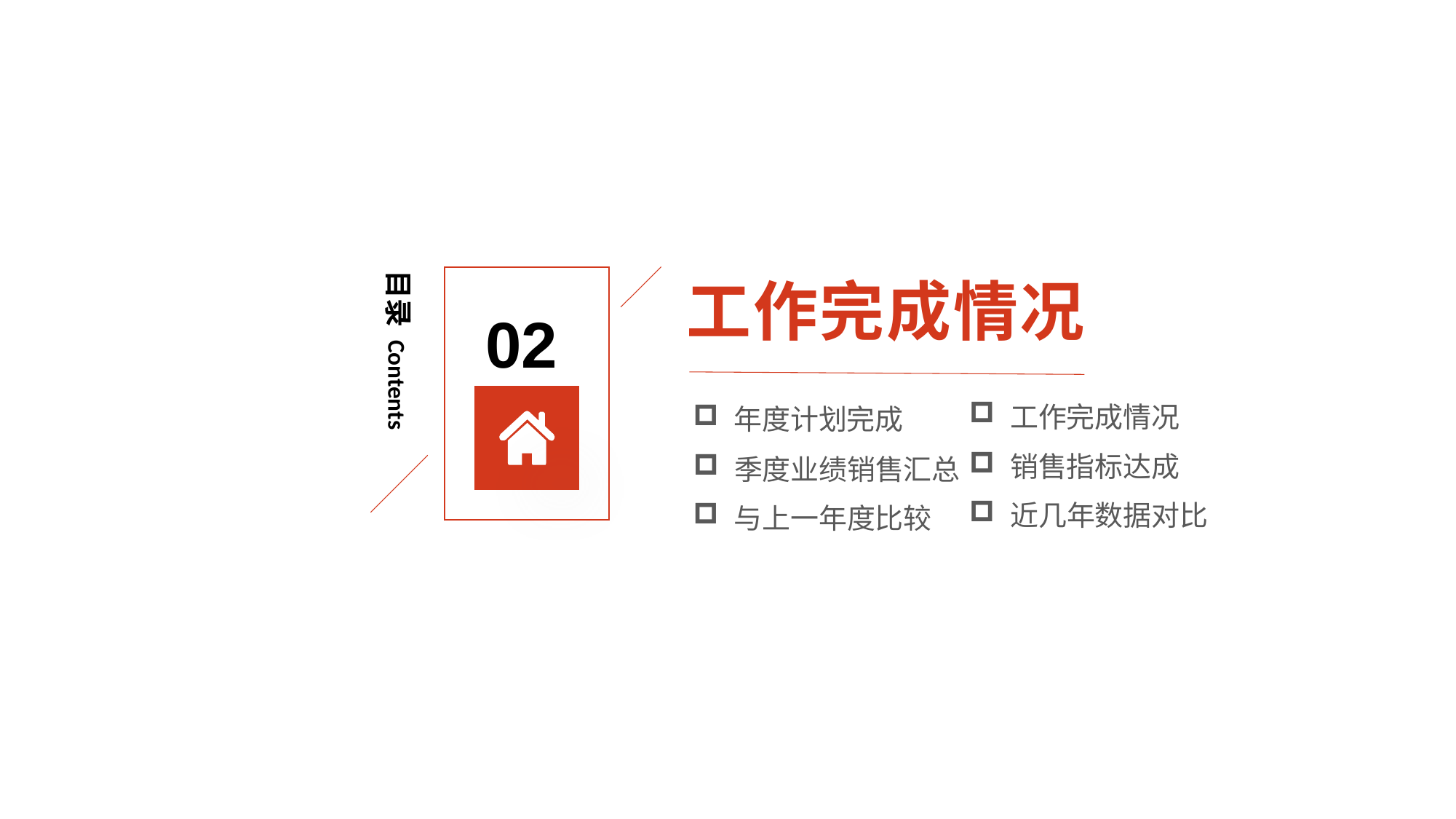

工作完成情况

02
目录 Contents

工作完成情况
年度计划完成

销售指标达成
季度业绩销售汇总
近几年数据对比
与上一年度比较